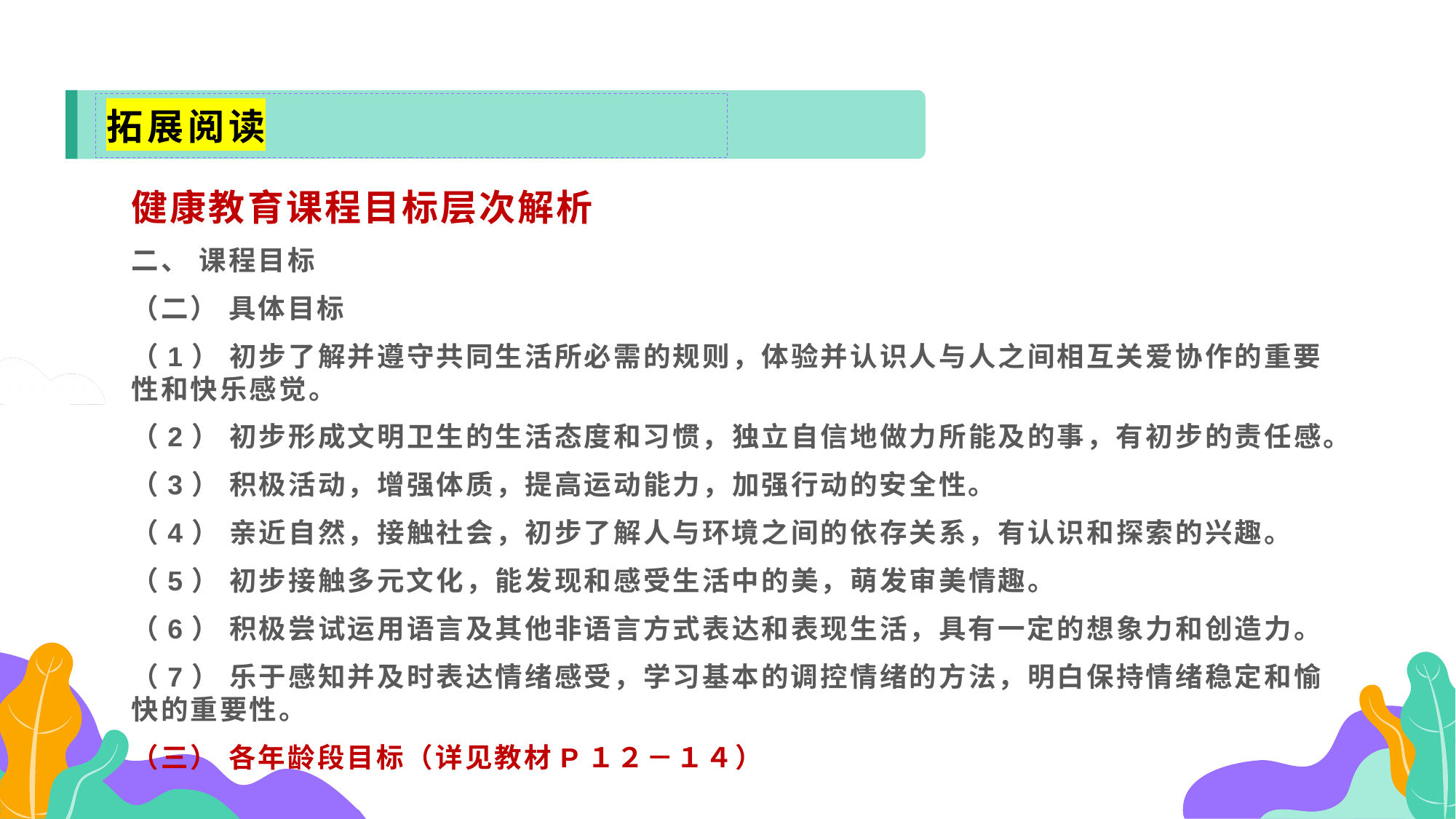

拓展阅读
健康教育课程目标层次解析
二、 课程目标
（二） 具体目标
（1） 初步了解并遵守共同生活所必需的规则，体验并认识人与人之间相互关爱协作的重要性和快乐感觉。
（2） 初步形成文明卫生的生活态度和习惯，独立自信地做力所能及的事，有初步的责任感。
（3） 积极活动，增强体质，提高运动能力，加强行动的安全性。
（4） 亲近自然，接触社会，初步了解人与环境之间的依存关系，有认识和探索的兴趣。
（5） 初步接触多元文化，能发现和感受生活中的美，萌发审美情趣。
（6） 积极尝试运用语言及其他非语言方式表达和表现生活，具有一定的想象力和创造力。
（7） 乐于感知并及时表达情绪感受，学习基本的调控情绪的方法，明白保持情绪稳定和愉快的重要性。
（三） 各年龄段目标（详见教材P１２－１４）